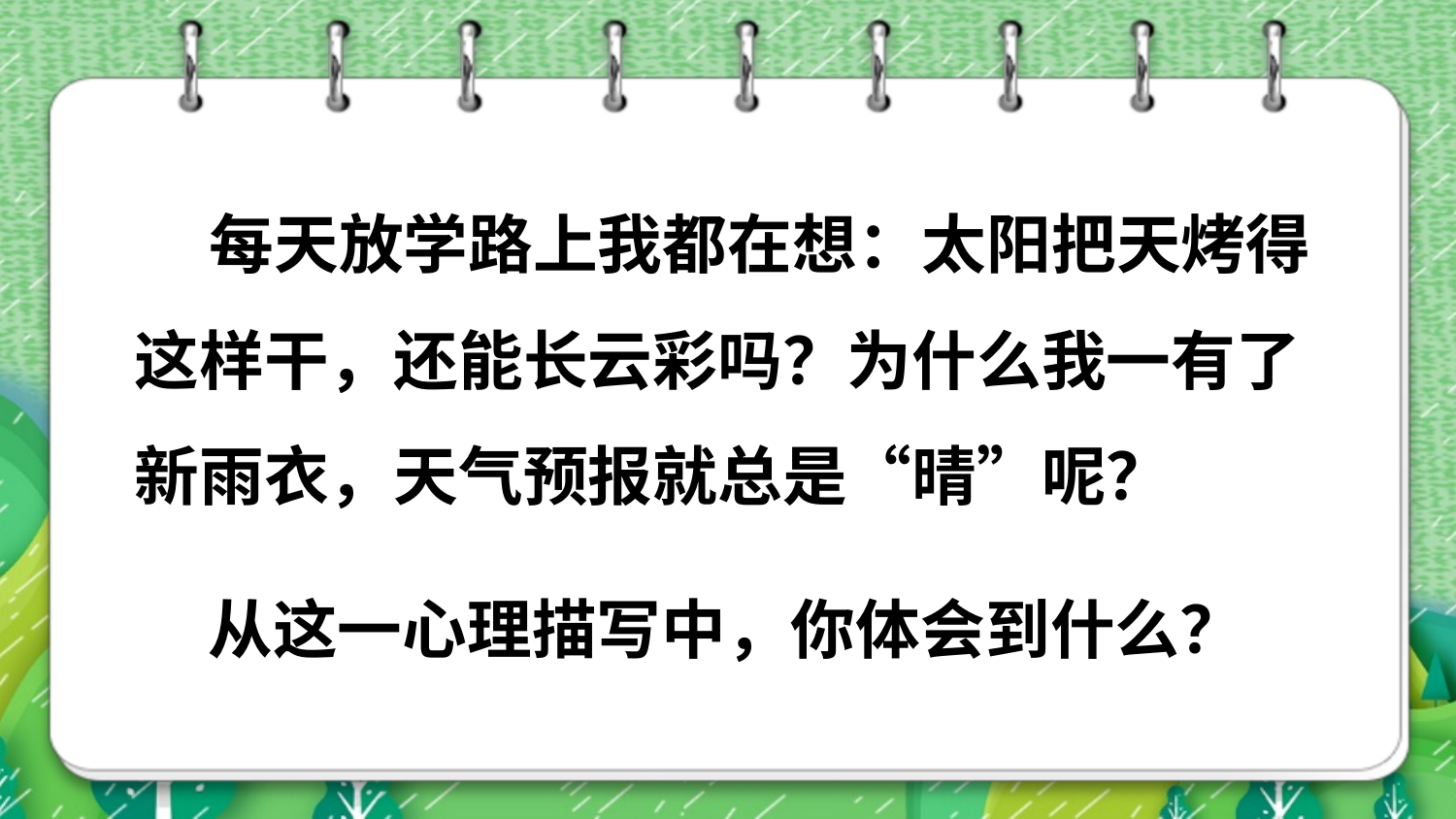

每天放学路上我都在想：太阳把天烤得这样干，还能长云彩吗？为什么我一有了新雨衣，天气预报就总是“晴”呢？
    从这一心理描写中，你体会到什么？